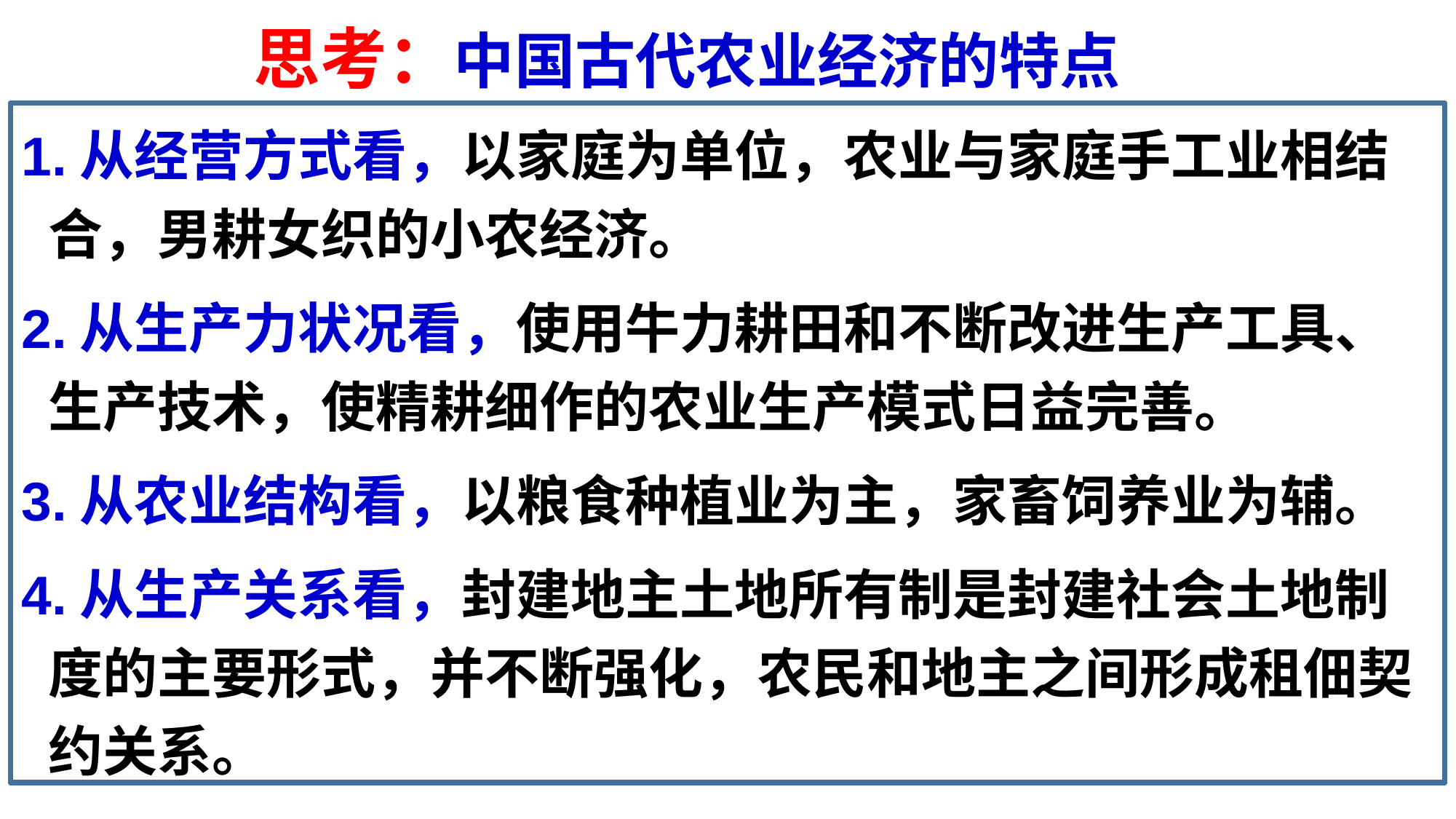

思考：中国古代农业经济的特点
1.从经营方式看，以家庭为单位，农业与家庭手工业相结合，男耕女织的小农经济。
2.从生产力状况看，使用牛力耕田和不断改进生产工具、生产技术，使精耕细作的农业生产模式日益完善。
3.从农业结构看，以粮食种植业为主，家畜饲养业为辅。
4.从生产关系看，封建地主土地所有制是封建社会土地制度的主要形式，并不断强化，农民和地主之间形成租佃契约关系。